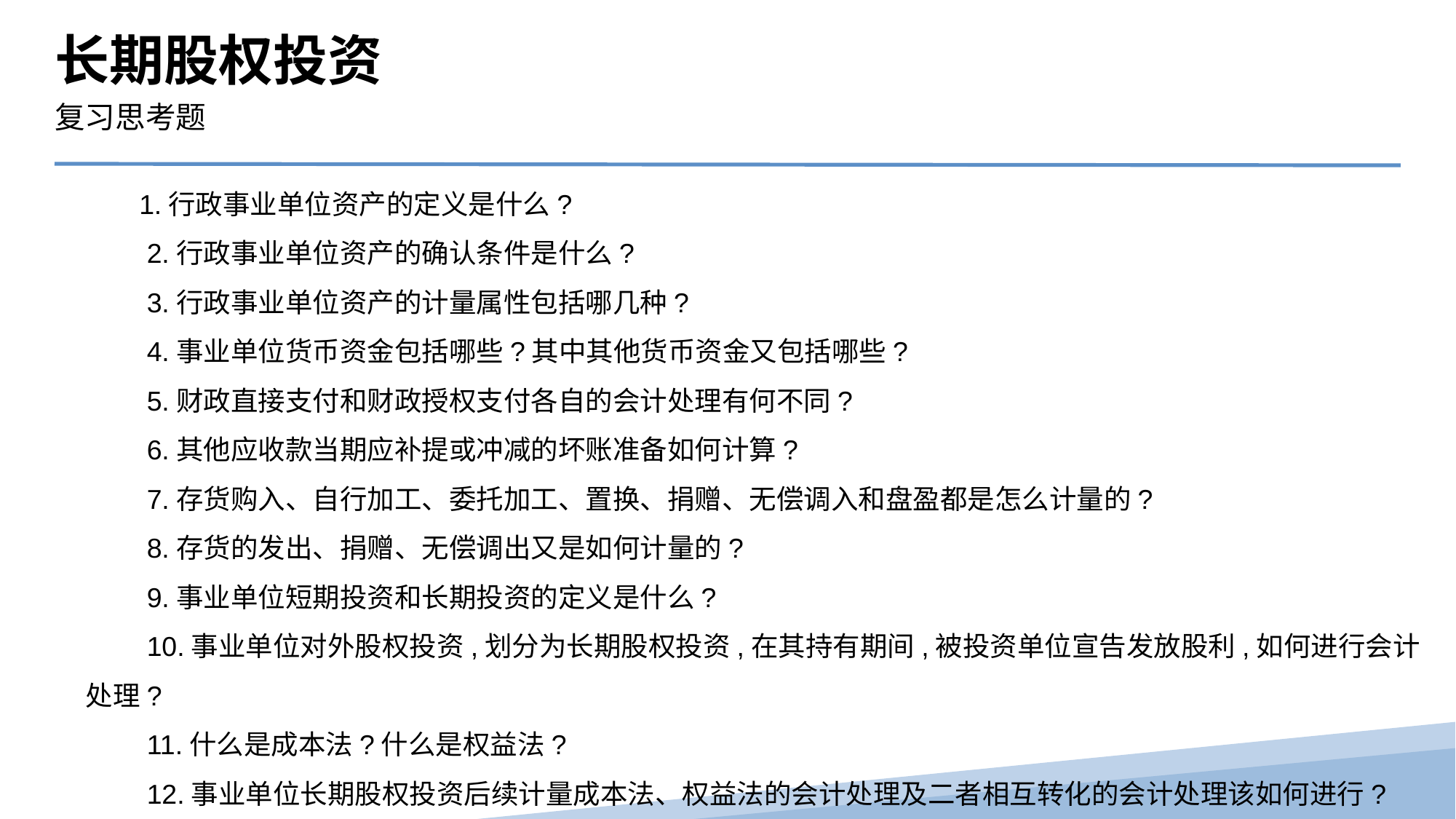

长期股权投资
复习思考题
       1.行政事业单位资产的定义是什么?
　　2.行政事业单位资产的确认条件是什么?
　　3.行政事业单位资产的计量属性包括哪几种?
　　4.事业单位货币资金包括哪些?其中其他货币资金又包括哪些?
　　5.财政直接支付和财政授权支付各自的会计处理有何不同?
　　6.其他应收款当期应补提或冲减的坏账准备如何计算?
　　7.存货购入、自行加工、委托加工、置换、捐赠、无偿调入和盘盈都是怎么计量的?
　　8.存货的发出、捐赠、无偿调出又是如何计量的?
　　9.事业单位短期投资和长期投资的定义是什么?
　　10.事业单位对外股权投资,划分为长期股权投资,在其持有期间,被投资单位宣告发放股利,如何进行会计处理?
　　11.什么是成本法?什么是权益法?
　　12.事业单位长期股权投资后续计量成本法、权益法的会计处理及二者相互转化的会计处理该如何进行?